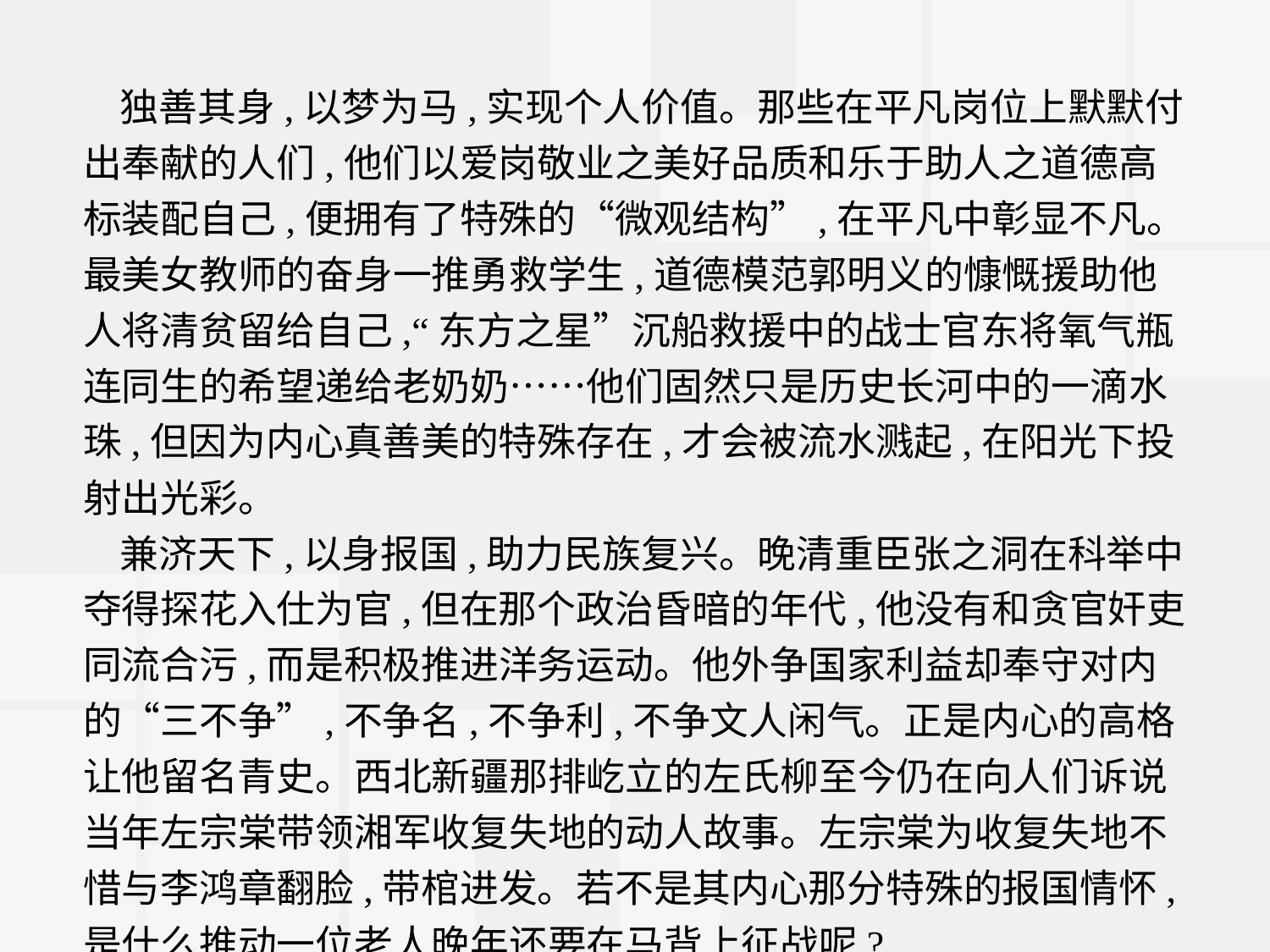

独善其身,以梦为马,实现个人价值。那些在平凡岗位上默默付出奉献的人们,他们以爱岗敬业之美好品质和乐于助人之道德高标装配自己,便拥有了特殊的“微观结构”,在平凡中彰显不凡。最美女教师的奋身一推勇救学生,道德模范郭明义的慷慨援助他人将清贫留给自己,“东方之星”沉船救援中的战士官东将氧气瓶连同生的希望递给老奶奶……他们固然只是历史长河中的一滴水珠,但因为内心真善美的特殊存在,才会被流水溅起,在阳光下投射出光彩。
兼济天下,以身报国,助力民族复兴。晚清重臣张之洞在科举中夺得探花入仕为官,但在那个政治昏暗的年代,他没有和贪官奸吏同流合污,而是积极推进洋务运动。他外争国家利益却奉守对内的“三不争”,不争名,不争利,不争文人闲气。正是内心的高格让他留名青史。西北新疆那排屹立的左氏柳至今仍在向人们诉说当年左宗棠带领湘军收复失地的动人故事。左宗棠为收复失地不惜与李鸿章翻脸,带棺进发。若不是其内心那分特殊的报国情怀,是什么推动一位老人晚年还要在马背上征战呢?